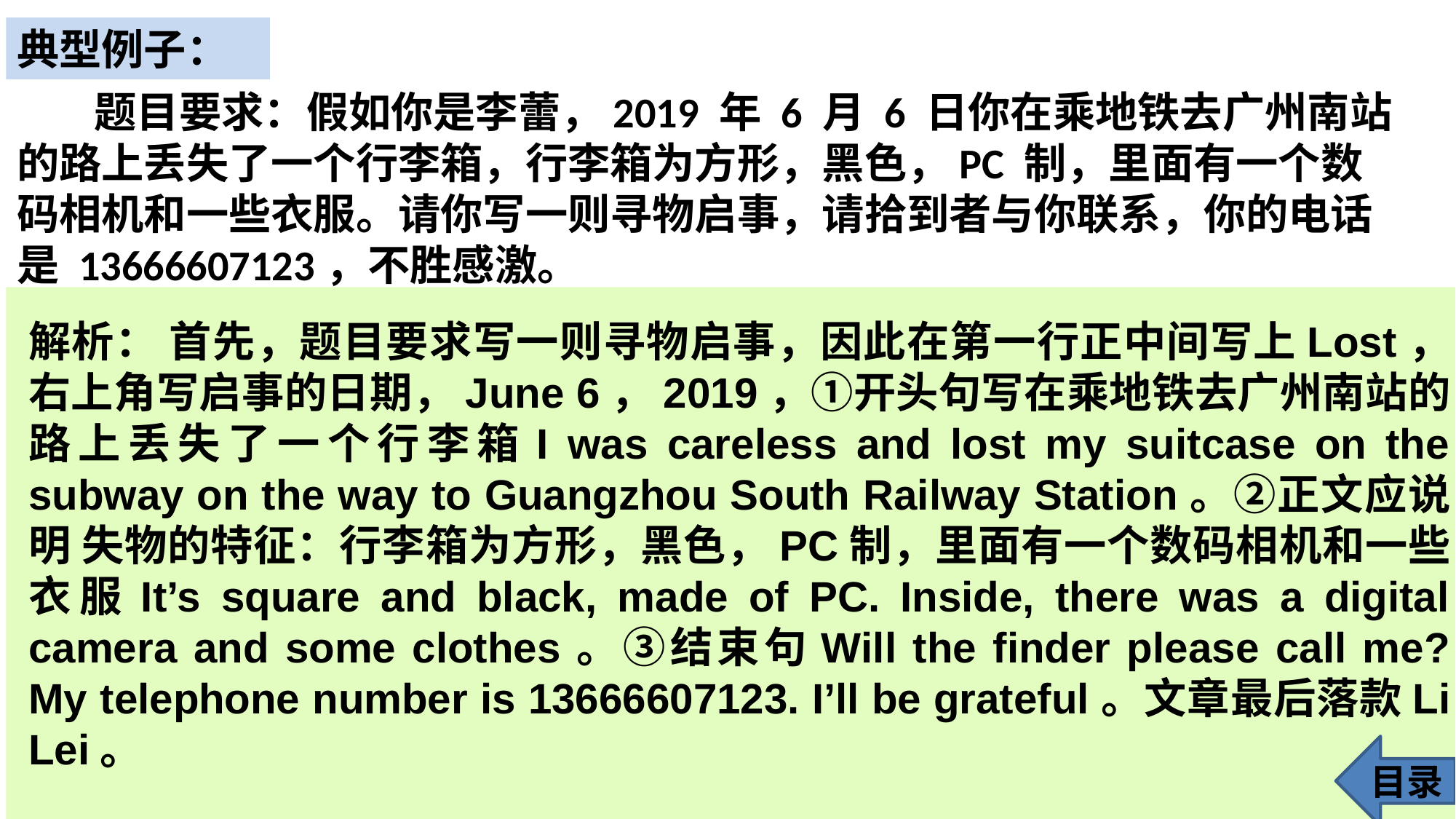

典型例子：
       题目要求：假如你是李蕾，2019 年 6 月 6 日你在乘地铁去广州南站的路上丢失了一个行李箱，行李箱为方形，黑色，PC 制，里面有一个数码相机和一些衣服。请你写一则寻物启事，请拾到者与你联系，你的电话是 13666607123，不胜感激。

解析： 首先，题目要求写一则寻物启事，因此在第一行正中间写上Lost，右上角写启事的日期，June 6，2019，①开头句写在乘地铁去广州南站的路上丢失了一个行李箱I was careless and lost my suitcase on the subway on the way to Guangzhou South Railway Station。②正文应说明 失物的特征：行李箱为方形，黑色，PC制，里面有一个数码相机和一些衣服It’s square and black, made of PC. Inside, there was a digital camera and some clothes。③结束句Will the finder please call me? My telephone number is 13666607123. I’ll be grateful。文章最后落款Li Lei。
目录
55